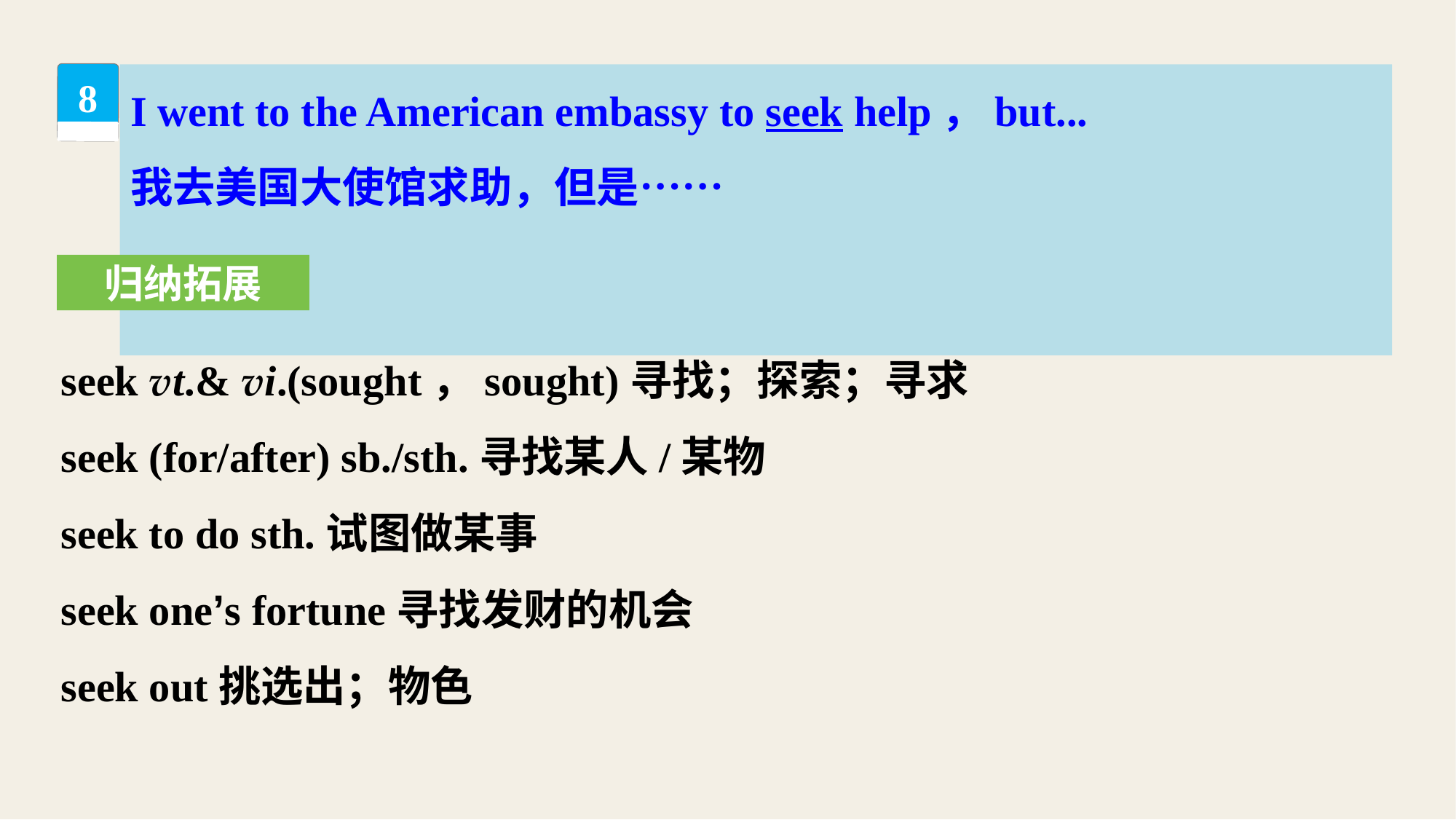

I went to the American embassy to seek help，but...
我去美国大使馆求助，但是……

8

归纳拓展
seek vt.& vi.(sought，sought)寻找；探索；寻求
seek (for/after) sb./sth.寻找某人/某物
seek to do sth.试图做某事
seek one’s fortune寻找发财的机会
seek out挑选出；物色